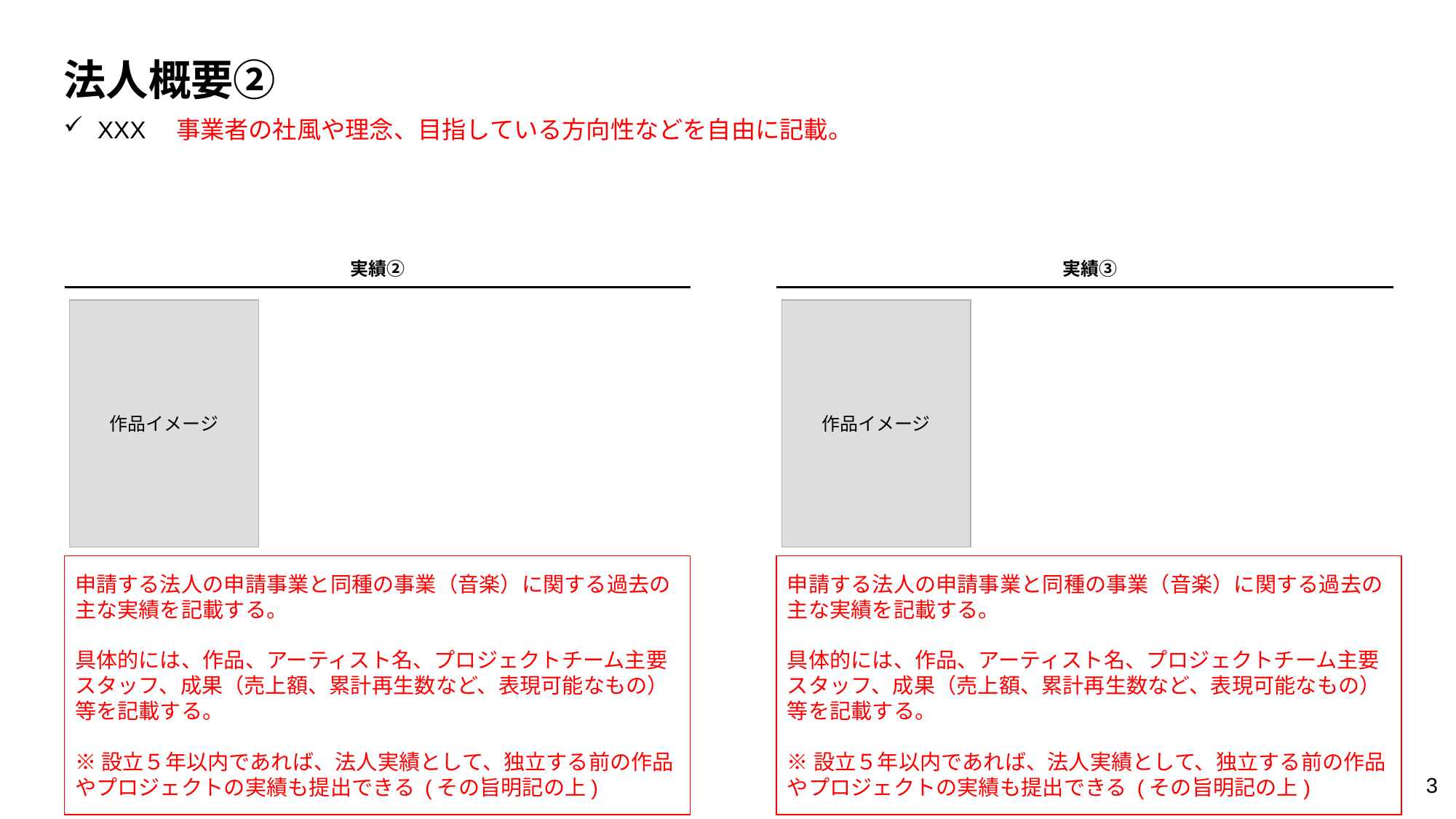

# 法人概要②
XXX　事業者の社風や理念、目指している方向性などを自由に記載。

実績②
実績③
作品イメージ
作品イメージ
申請する法人の申請事業と同種の事業（音楽）に関する過去の主な実績を記載する。

具体的には、作品、アーティスト名、プロジェクトチーム主要スタッフ、成果（売上額、累計再生数など、表現可能なもの）等を記載する。

※設立５年以内であれば、法人実績として、独立する前の作品やプロジェクトの実績も提出できる (その旨明記の上)
申請する法人の申請事業と同種の事業（音楽）に関する過去の主な実績を記載する。

具体的には、作品、アーティスト名、プロジェクトチーム主要スタッフ、成果（売上額、累計再生数など、表現可能なもの）等を記載する。

※設立５年以内であれば、法人実績として、独立する前の作品やプロジェクトの実績も提出できる (その旨明記の上)
3